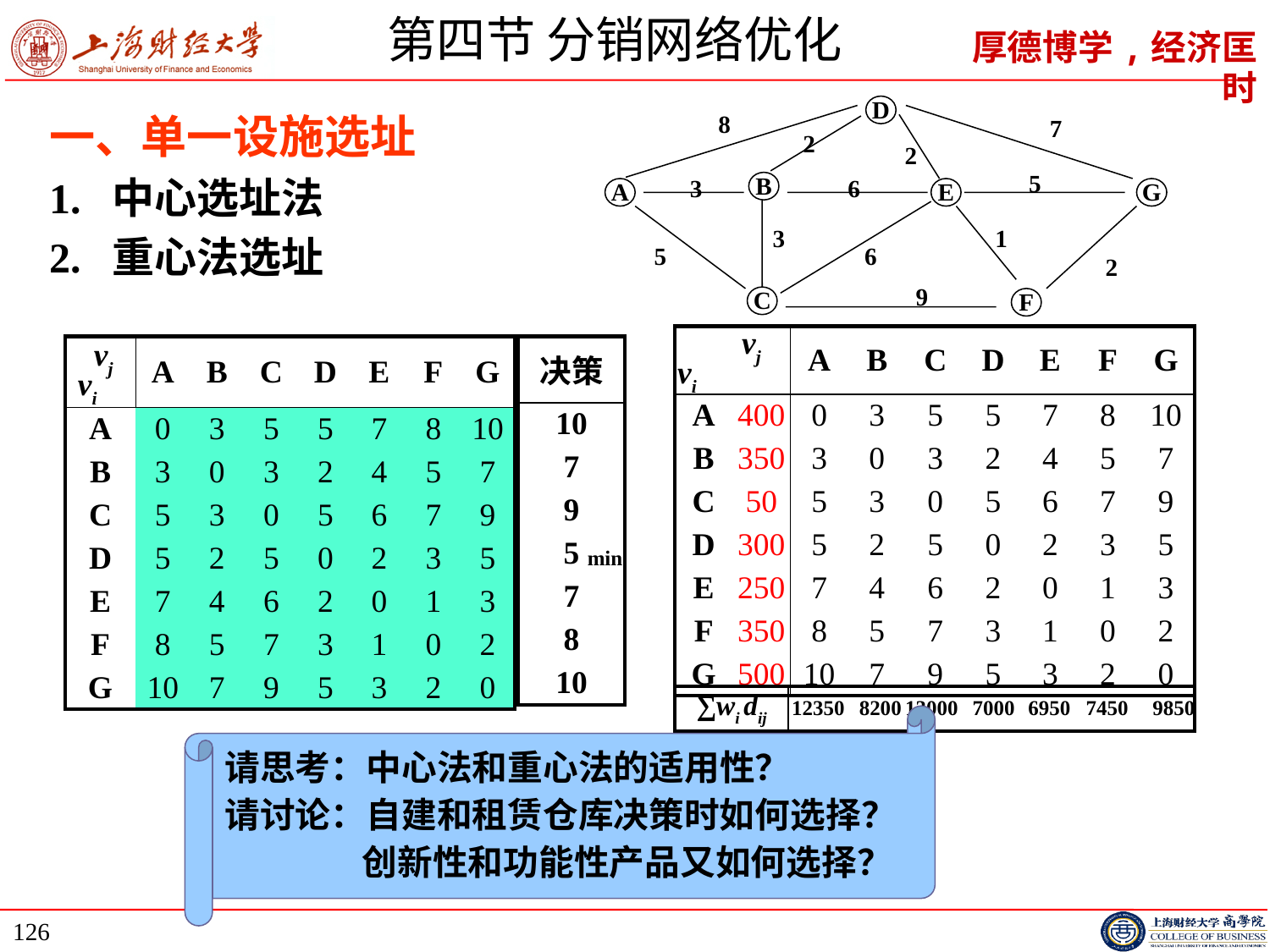

# 第四节 分销网络优化

D

8

7

2
2
5
B
3
6
A
E
G

3
1
5
6
2
9
C
F

一、单一设施选址
1.  中心选址法
2.  重心法选址

| vj vi |  | A | B | C | D | E | F | G |
| --- | --- | --- | --- | --- | --- | --- | --- | --- |
| A | 400 | 0 | 3 | 5 | 5 | 7 | 8 | 10 |
| B | 350 | 3 | 0 | 3 | 2 | 4 | 5 | 7 |
| C | 50 | 5 | 3 | 0 | 5 | 6 | 7 | 9 |
| D | 300 | 5 | 2 | 5 | 0 | 2 | 3 | 5 |
| E | 250 | 7 | 4 | 6 | 2 | 0 | 1 | 3 |
| F | 350 | 8 | 5 | 7 | 3 | 1 | 0 | 2 |
| G | 500 | 10 | 7 | 9 | 5 | 3 | 2 | 0 |
| vj vi | A | B | C | D | E | F | G |
| --- | --- | --- | --- | --- | --- | --- | --- |
| A | 0 | 3 | 5 | 5 | 7 | 8 | 10 |
| B | 3 | 0 | 3 | 2 | 4 | 5 | 7 |
| C | 5 | 3 | 0 | 5 | 6 | 7 | 9 |
| D | 5 | 2 | 5 | 0 | 2 | 3 | 5 |
| E | 7 | 4 | 6 | 2 | 0 | 1 | 3 |
| F | 8 | 5 | 7 | 3 | 1 | 0 | 2 |
| G | 10 | 7 | 9 | 5 | 3 | 2 | 0 |
| 决策 |
| --- |
| 10 |
| 7 |
| 9 |
| 5 |
| 7 |
| 8 |
| 10 |
min
| ∑wi dij | 12350 | 8200 | 13000 | 7000 | 6950 | 7450 | 9850 |
| --- | --- | --- | --- | --- | --- | --- | --- |
请思考：中心法和重心法的适用性？
请讨论：自建和租赁仓库决策时如何选择？
                创新性和功能性产品又如何选择？
126